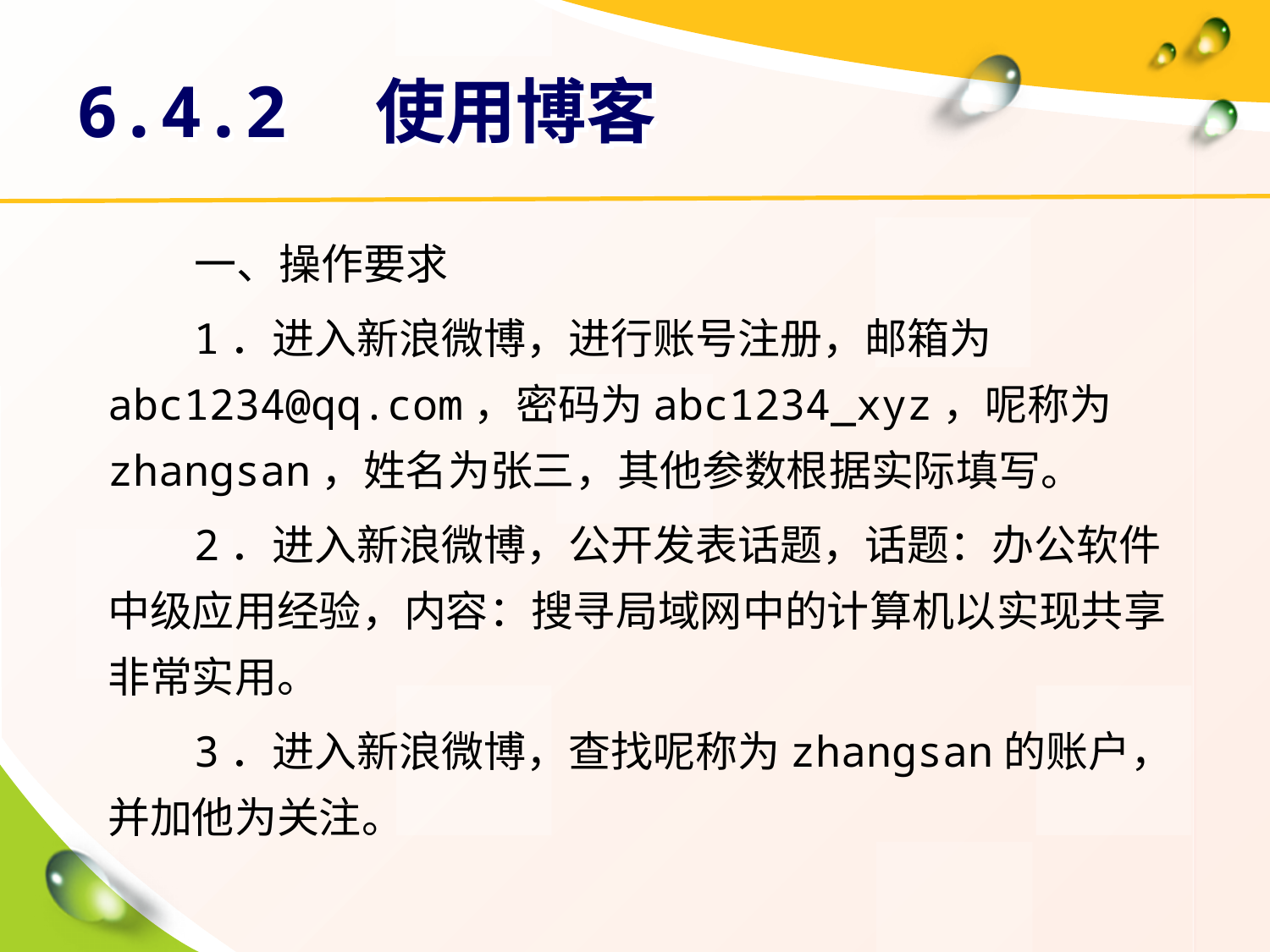

# 6.4.2　使用博客
一、操作要求
1．进入新浪微博，进行账号注册，邮箱为abc1234@qq.com，密码为abc1234_xyz，呢称为zhangsan，姓名为张三，其他参数根据实际填写。
2．进入新浪微博，公开发表话题，话题：办公软件中级应用经验，内容：搜寻局域网中的计算机以实现共享非常实用。
3．进入新浪微博，查找呢称为zhangsan的账户，并加他为关注。